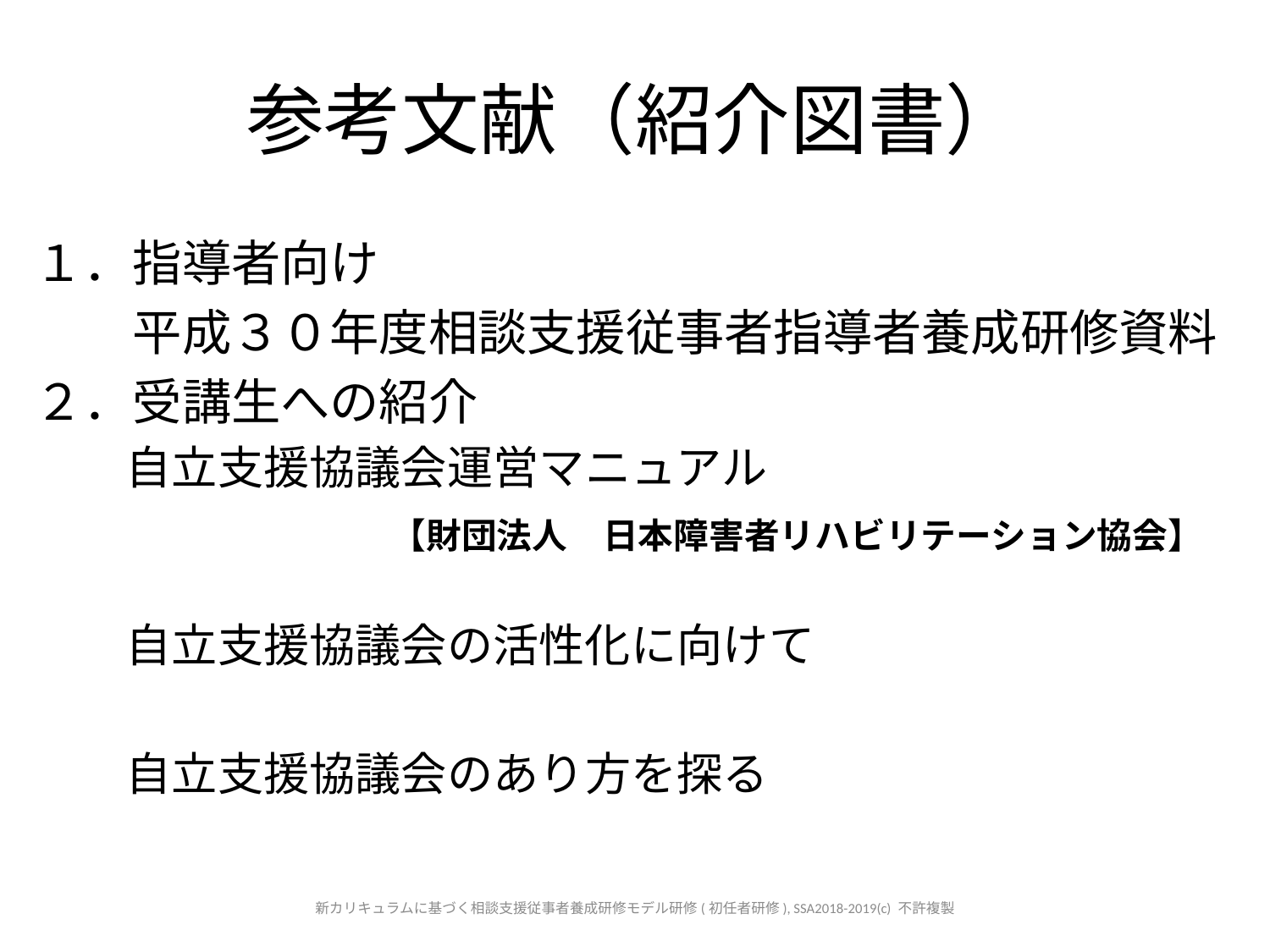

# 参考文献（紹介図書）
１．指導者向け
　　平成３０年度相談支援従事者指導者養成研修資料
２．受講生への紹介
　　自立支援協議会運営マニュアル
　　　　　　　　【財団法人　日本障害者リハビリテーション協会】

　　自立支援協議会の活性化に向けて

　　自立支援協議会のあり方を探る

新カリキュラムに基づく相談支援従事者養成研修モデル研修(初任者研修), SSA2018-2019(c) 不許複製